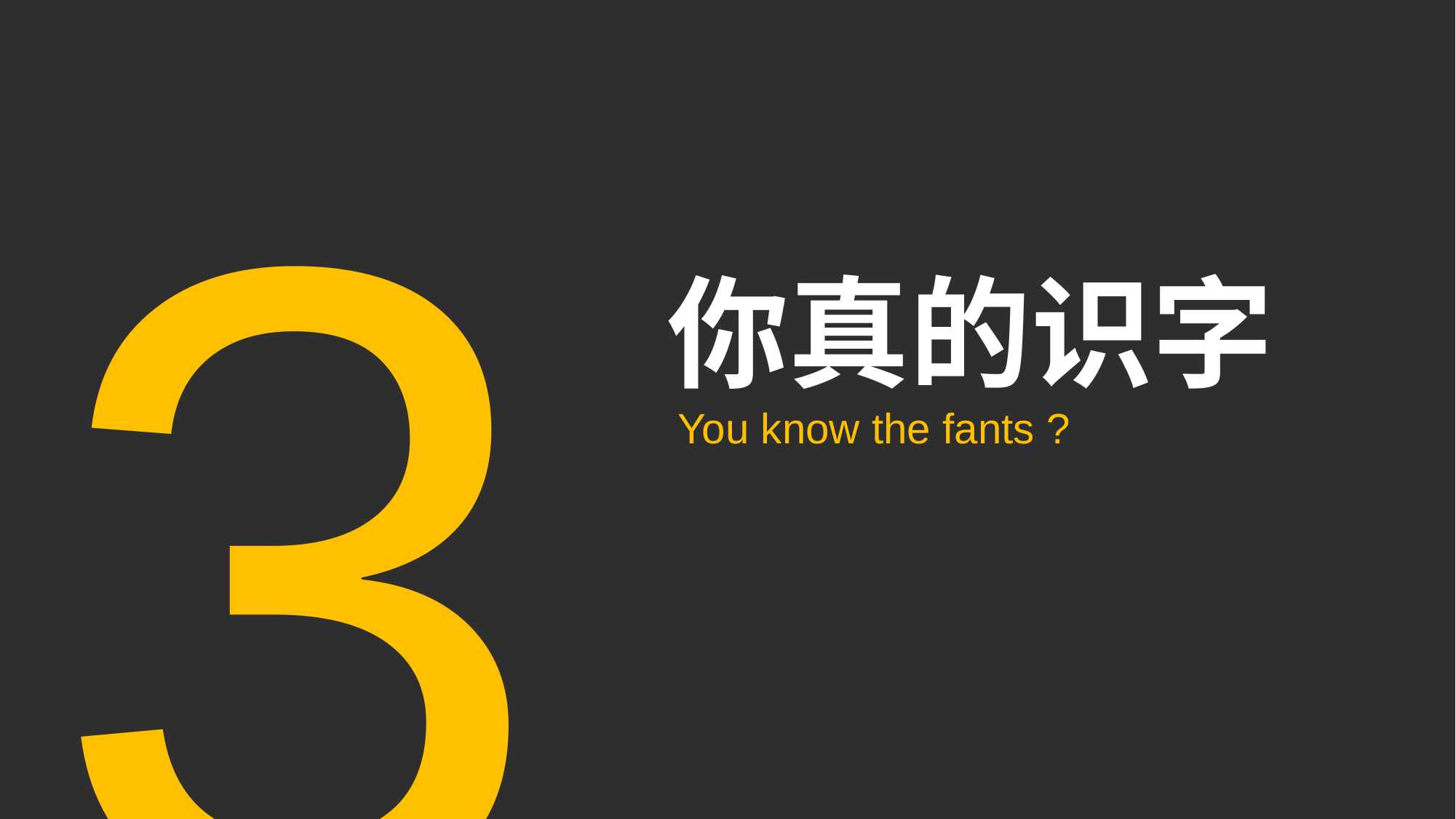

3
你真的识字
You know the fants ?